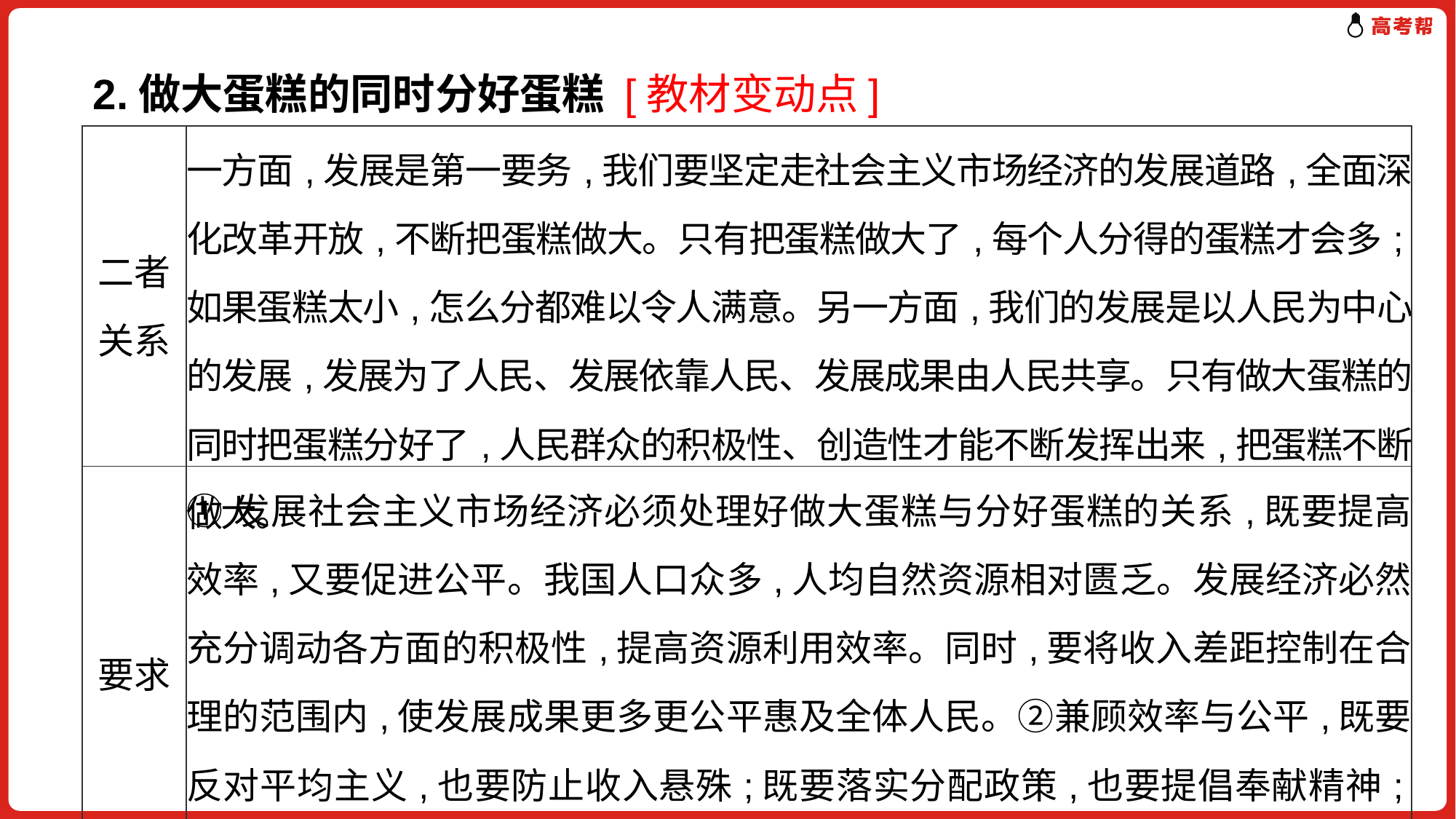

2.做大蛋糕的同时分好蛋糕 [教材变动点]
| 二者关系 | 一方面,发展是第一要务,我们要坚定走社会主义市场经济的发展道路,全面深化改革开放,不断把蛋糕做大。只有把蛋糕做大了,每个人分得的蛋糕才会多;如果蛋糕太小,怎么分都难以令人满意。另一方面,我们的发展是以人民为中心的发展,发展为了人民、发展依靠人民、发展成果由人民共享。只有做大蛋糕的同时把蛋糕分好了,人民群众的积极性、创造性才能不断发挥出来,把蛋糕不断做大。 |
| --- | --- |
| 要求 | ①发展社会主义市场经济必须处理好做大蛋糕与分好蛋糕的关系,既要提高效率,又要促进公平。我国人口众多,人均自然资源相对匮乏。发展经济必然充分调动各方面的积极性,提高资源利用效率。同时,要将收入差距控制在合理的范围内,使发展成果更多更公平惠及全体人民。②兼顾效率与公平,既要反对平均主义,也要防止收入悬殊;既要落实分配政策,也要提倡奉献精神;在鼓励人们创业致富的同时,倡导回报社会和先富帮后富,朝着实现全体人民共同富裕不断迈进。 |